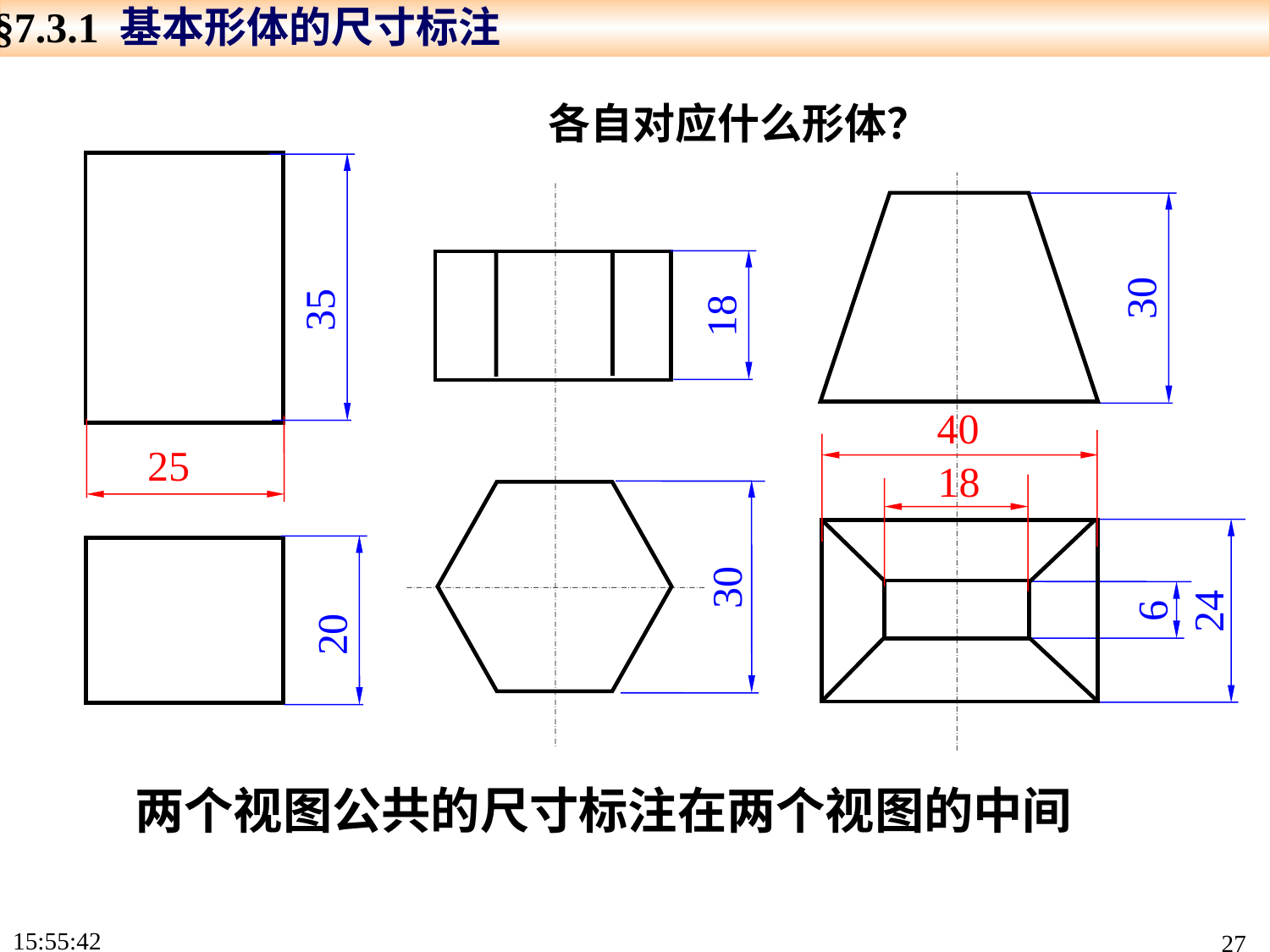

§7.3.1 基本形体的尺寸标注
各自对应什么形体？

30

35

18

40

25

18

30

24

6

20

两个视图公共的尺寸标注在两个视图的中间
15:55:42
27